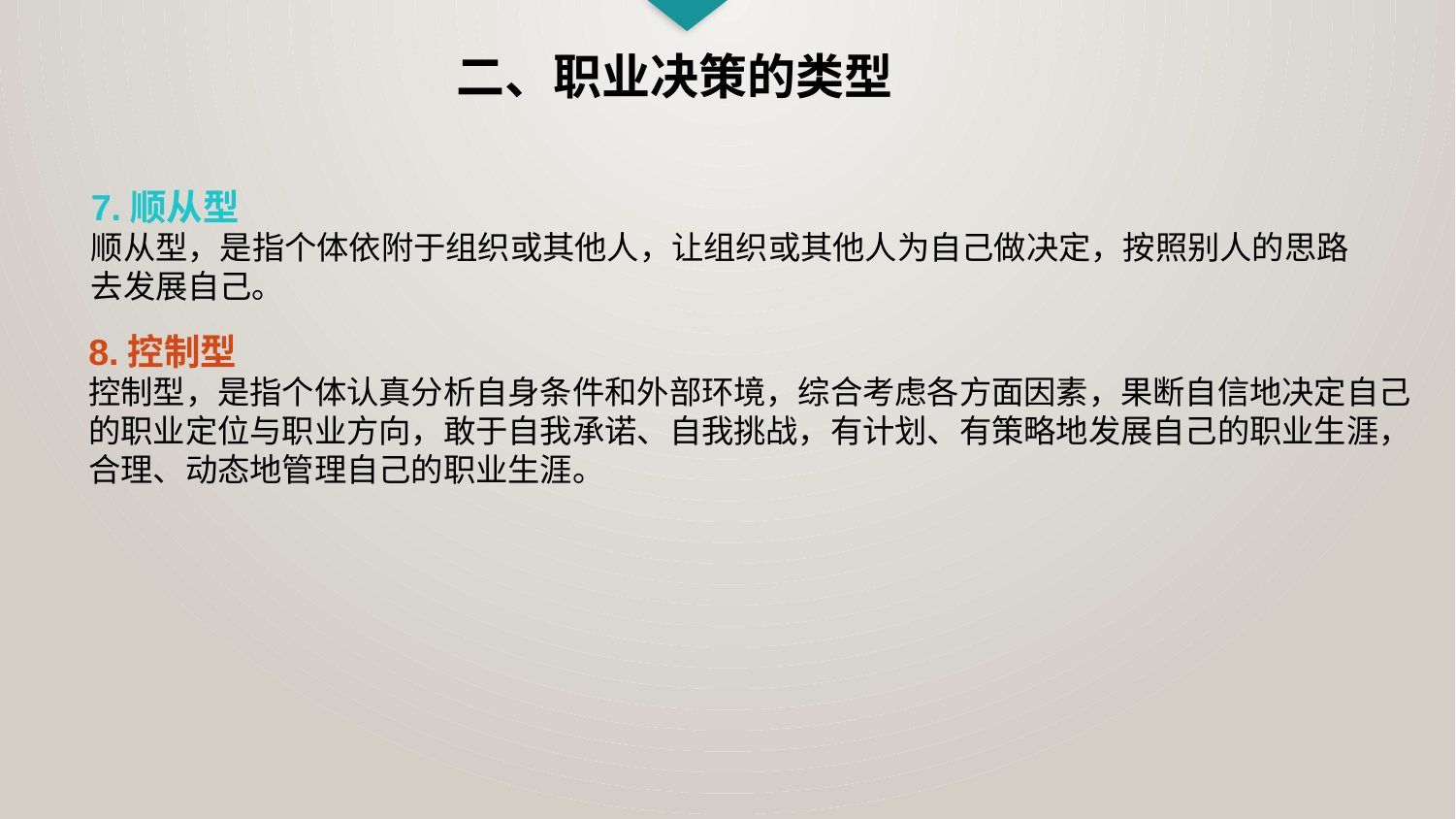

二、职业决策的类型
7.顺从型
顺从型，是指个体依附于组织或其他人，让组织或其他人为自己做决定，按照别人的思路去发展自己。
8.控制型
控制型，是指个体认真分析自身条件和外部环境，综合考虑各方面因素，果断自信地决定自己的职业定位与职业方向，敢于自我承诺、自我挑战，有计划、有策略地发展自己的职业生涯，合理、动态地管理自己的职业生涯。
14